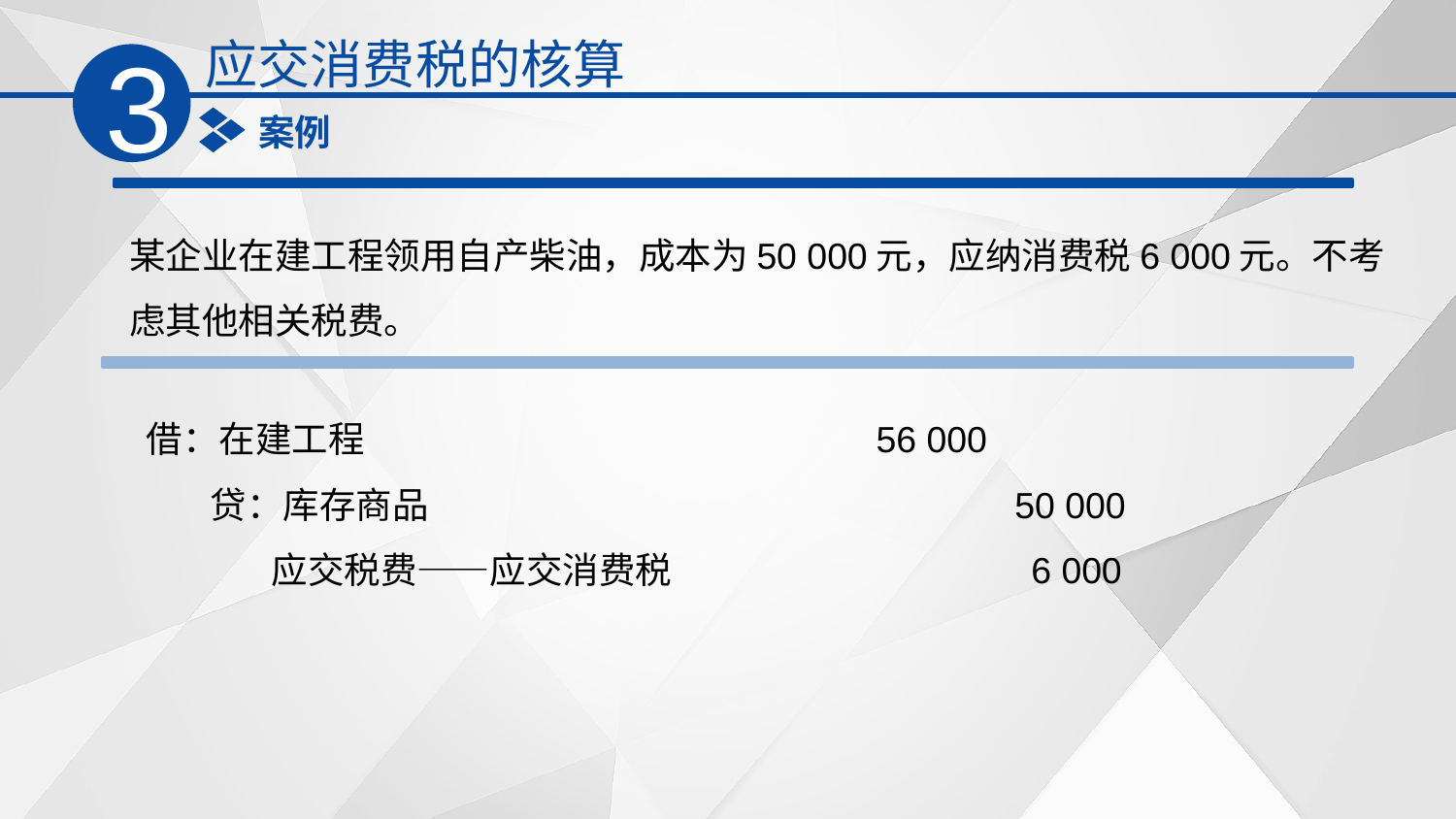

应交消费税的核算
3

案例

某企业在建工程领用自产柴油，成本为50 000元，应纳消费税6 000元。不考虑其他相关税费。

 借：在建工程　　　　　　　　　　　　        56 000
　　 贷：库存商品　　　　　　　　　　　　                 50 000
　　　    应交税费——应交消费税　　　　　　                6 000